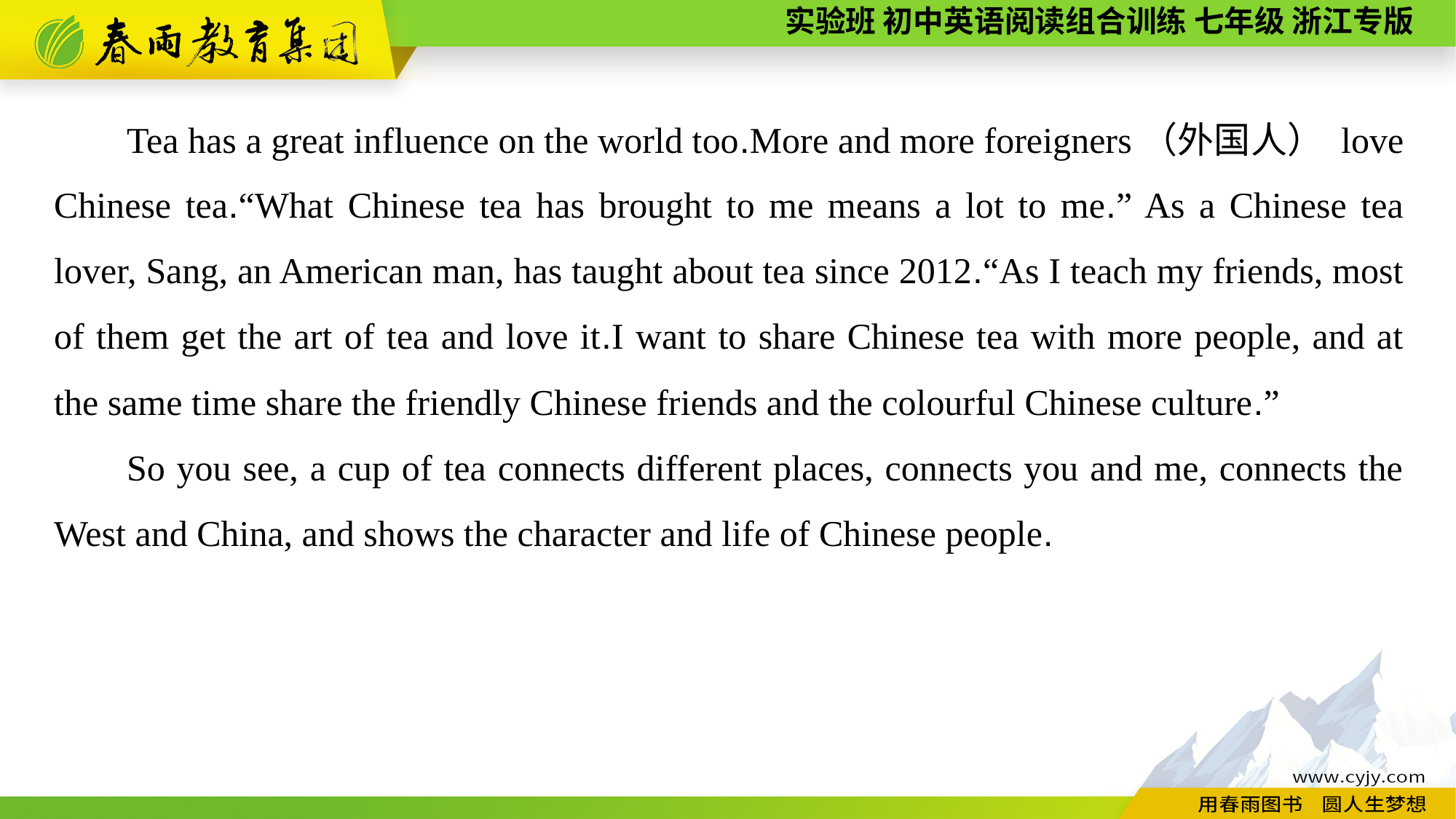

Tea has a great influence on the world too.More and more foreigners（外国人） love Chinese tea.“What Chinese tea has brought to me means a lot to me.” As a Chinese tea lover, Sang, an American man, has taught about tea since 2012.“As I teach my friends, most of them get the art of tea and love it.I want to share Chinese tea with more people, and at the same time share the friendly Chinese friends and the colourful Chinese culture.”
So you see, a cup of tea connects different places, connects you and me, connects the West and China, and shows the character and life of Chinese people.